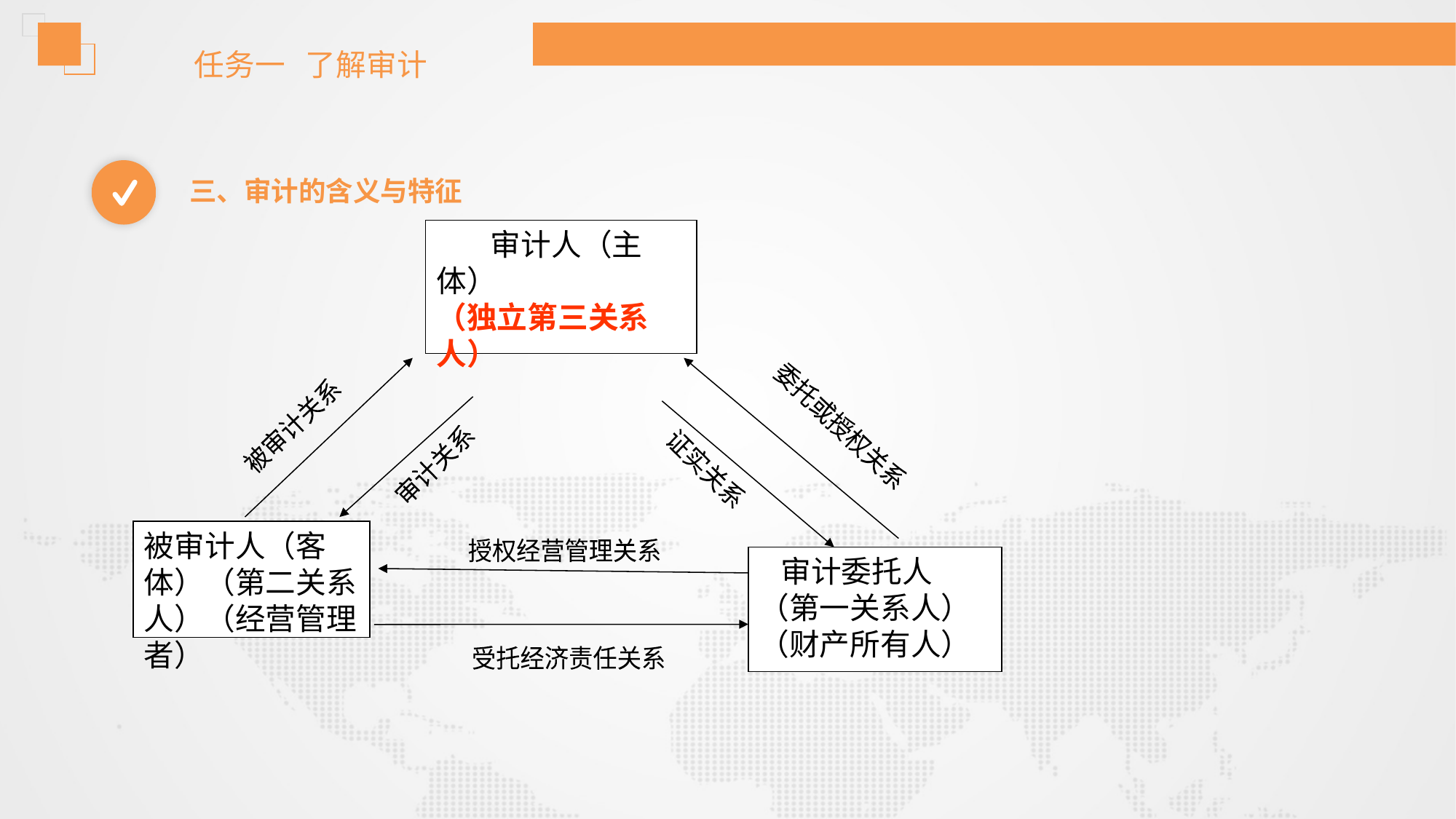

任务一   了解审计

三、审计的含义与特征

       审计人（主体）
（独立第三关系人）

被审计关系
委托或授权关系
审计关系
证实关系
被审计人（客体）（第二关系人）（经营管理者）
授权经营管理关系
      审计委托人
（第一关系人）（财产所有人）

受托经济责任关系